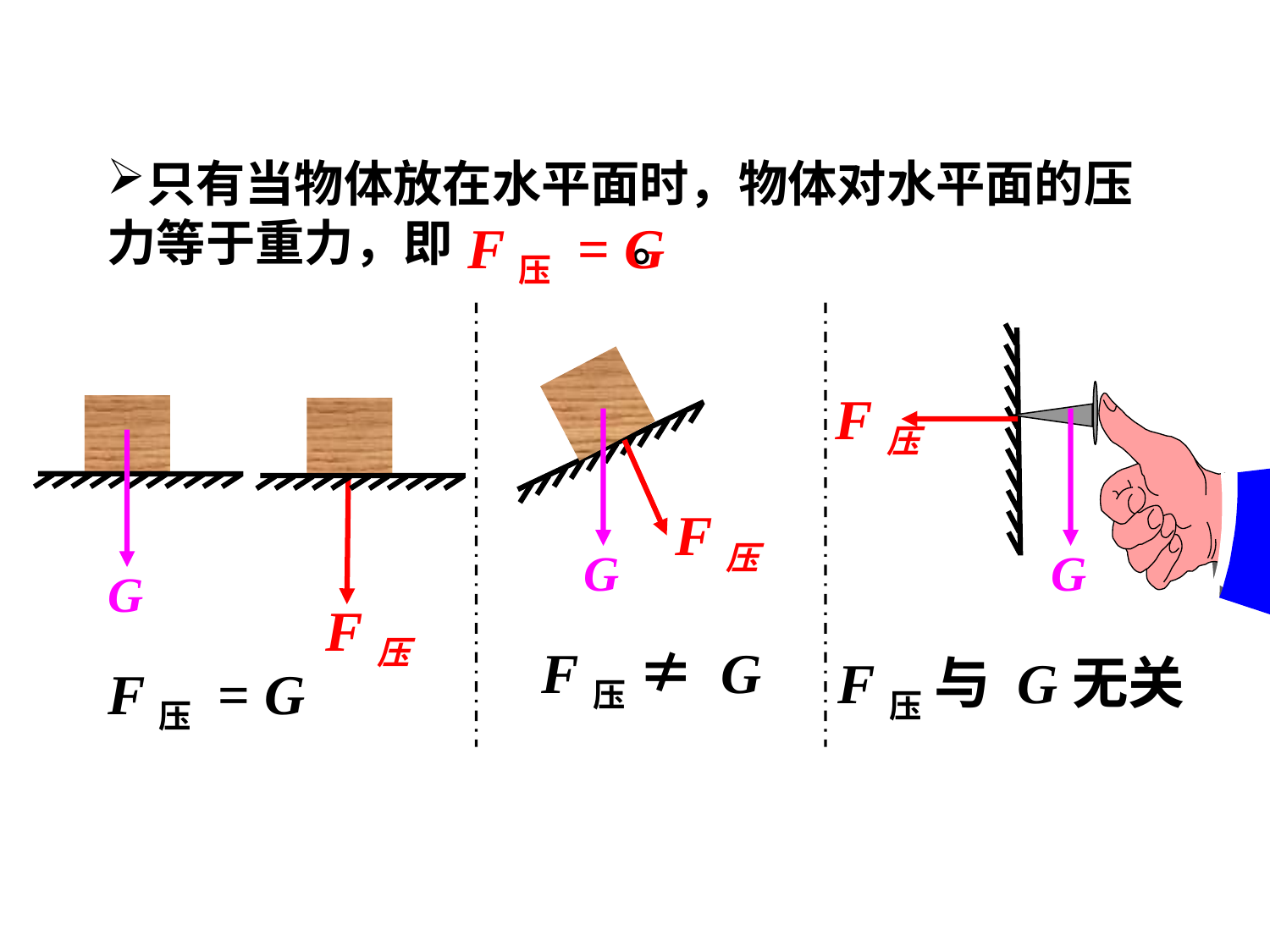

只有当物体放在水平面时，物体对水平面的压力等于重力，即                。
F压 = G

F压

F压
G
G
G
F压
F压 ≠ G
F压 与 G无关
F压 = G